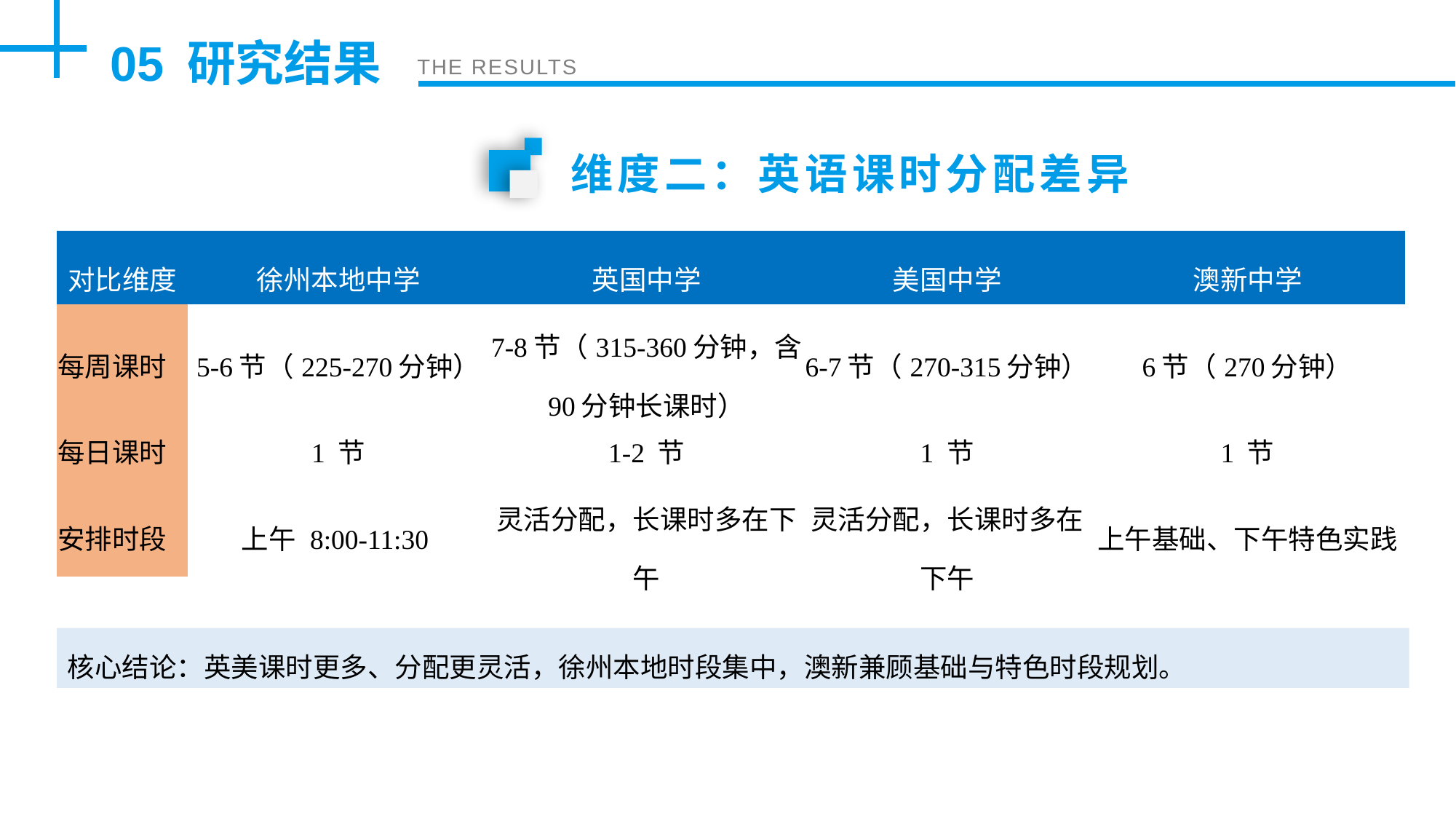

05
研究结果
THE RESULTS
维度二：英语课时分配差异

| 对比维度 | 徐州本地中学 | 英国中学 | 美国中学 | 澳新中学 |
| --- | --- | --- | --- | --- |
| 每周课时 | 5-6节（225-270分钟） | 7-8节（315-360分钟，含 90分钟长课时） | 6-7节（270-315分钟） | 6节（270分钟） |
| 每日课时 | 1 节 | 1-2 节 | 1 节 | 1 节 |
| 安排时段 | 上午 8:00-11:30 | 灵活分配，长课时多在下午 | 灵活分配，长课时多在下午 | 上午基础、下午特色实践 |
核心结论：英美课时更多、分配更灵活，徐州本地时段集中，澳新兼顾基础与特色时段规划。